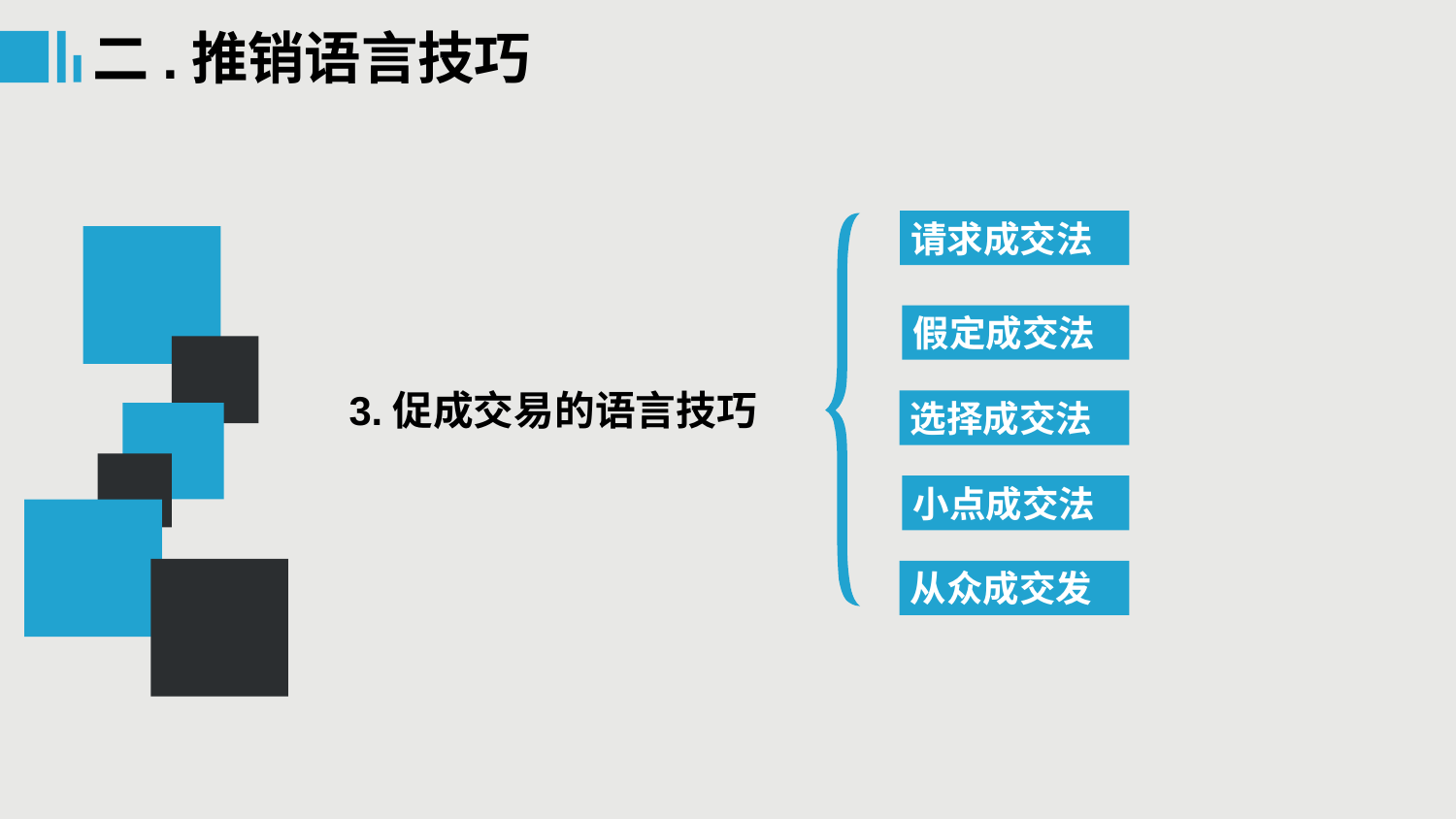

二.推销语言技巧

请求成交法

假定成交法
3.促成交易的语言技巧
选择成交法
小点成交法
从众成交发